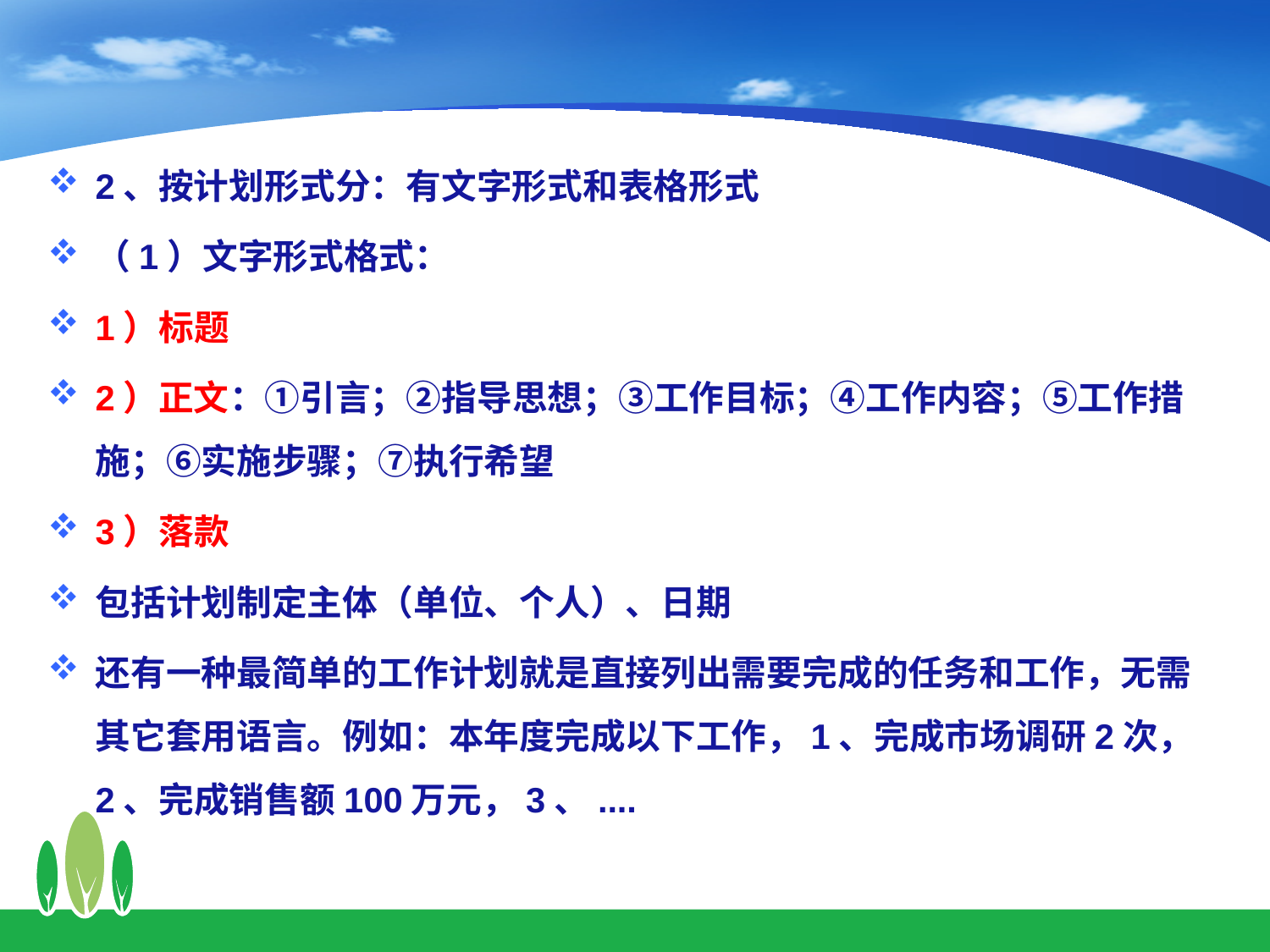

2、按计划形式分：有文字形式和表格形式
（1）文字形式格式：
1）标题
2）正文：①引言；②指导思想；③工作目标；④工作内容；⑤工作措施；⑥实施步骤；⑦执行希望
3）落款
包括计划制定主体（单位、个人）、日期
还有一种最简单的工作计划就是直接列出需要完成的任务和工作，无需其它套用语言。例如：本年度完成以下工作，1、完成市场调研2次，2、完成销售额100万元，3、....
7